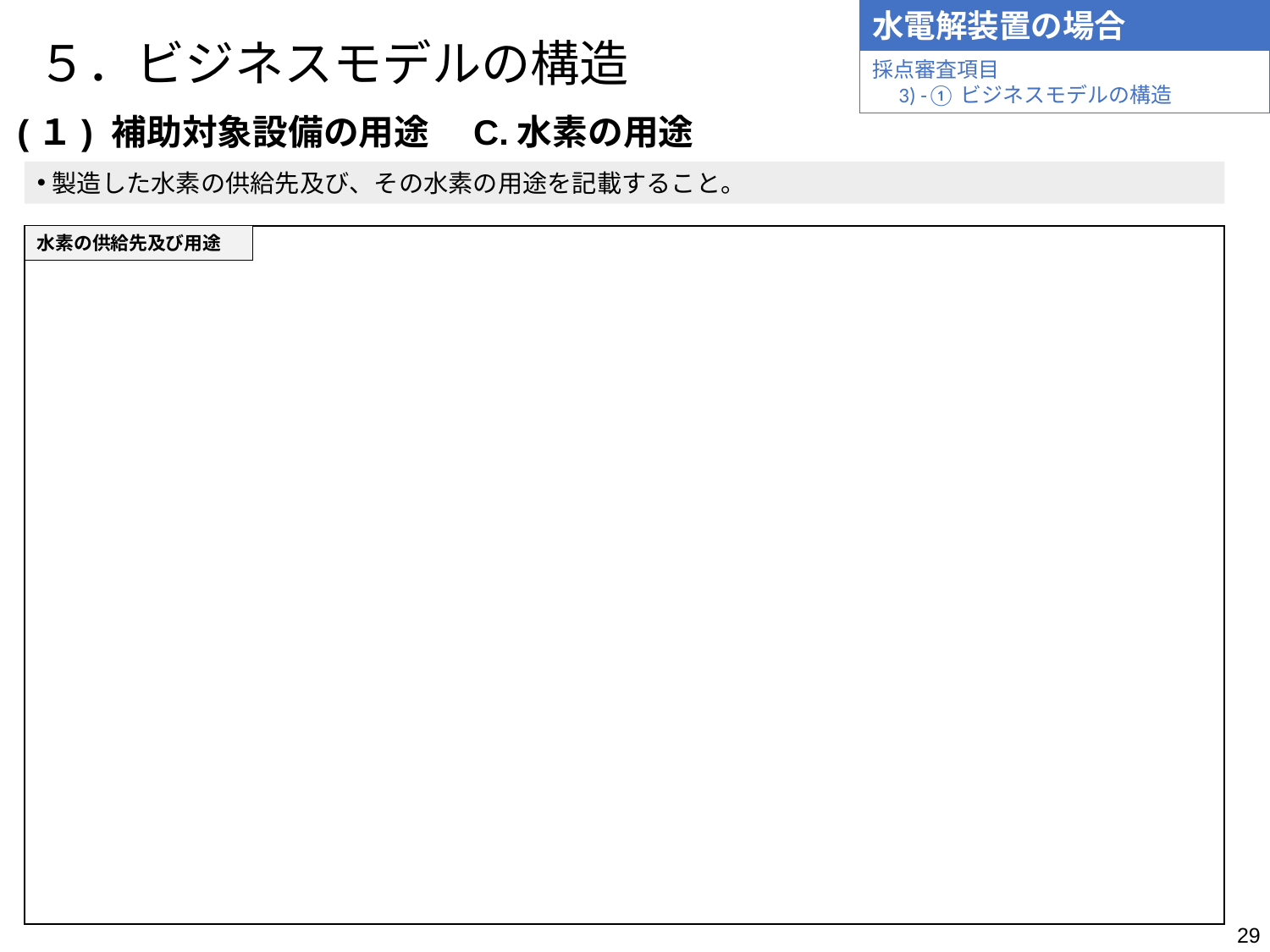

水電解装置の場合
# ５．ビジネスモデルの構造
採点審査項目
　3) -①ビジネスモデルの構造
(１) 補助対象設備の用途　C.水素の用途
製造した水素の供給先及び、その水素の用途を記載すること。

水素の供給先及び用途